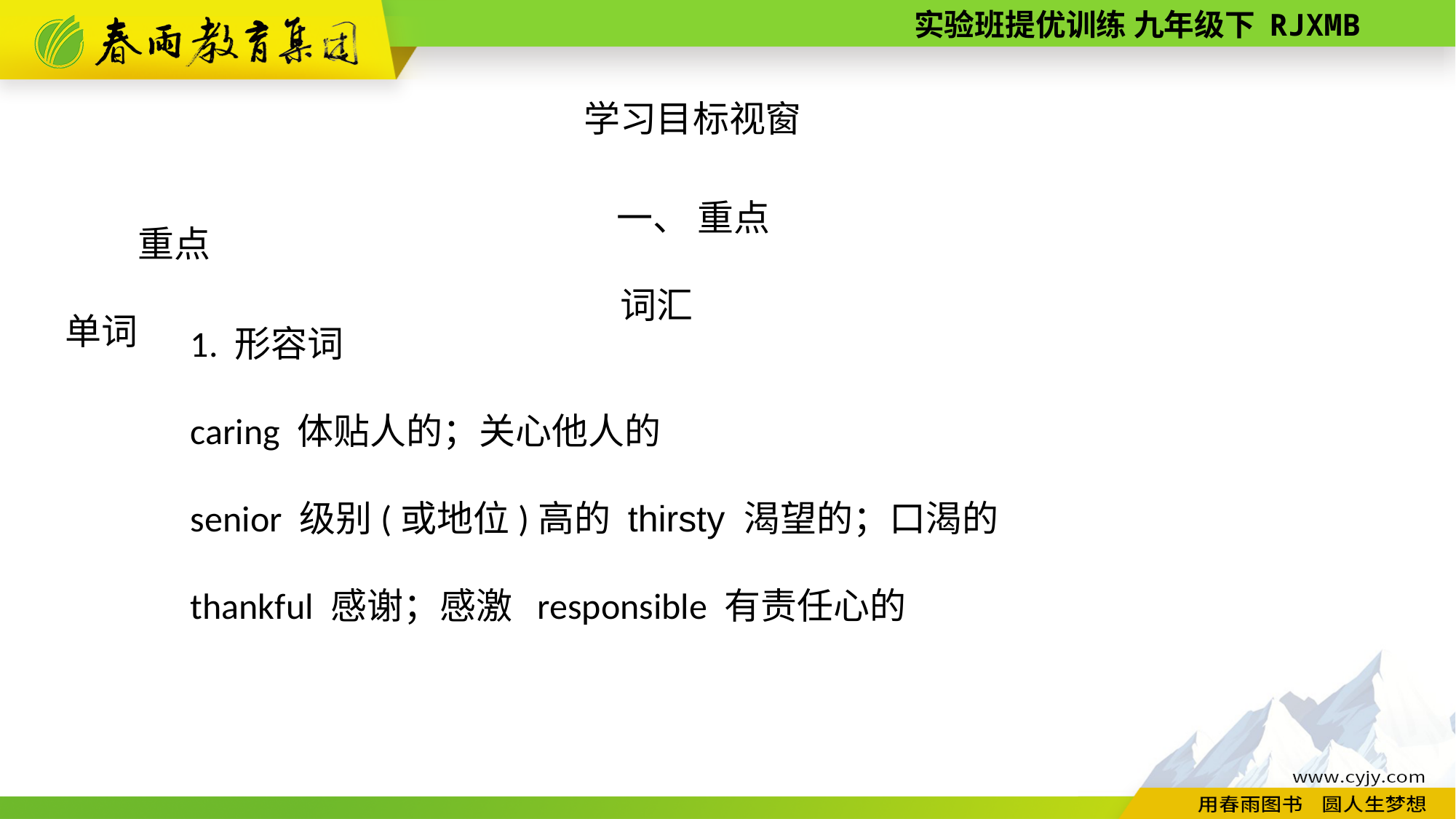

学习目标视窗
一、 重点词汇
重点单词
1. 形容词
caring 体贴人的；关心他人的
senior 级别(或地位)高的 thirsty 渴望的；口渴的
thankful 感谢；感激  responsible 有责任心的